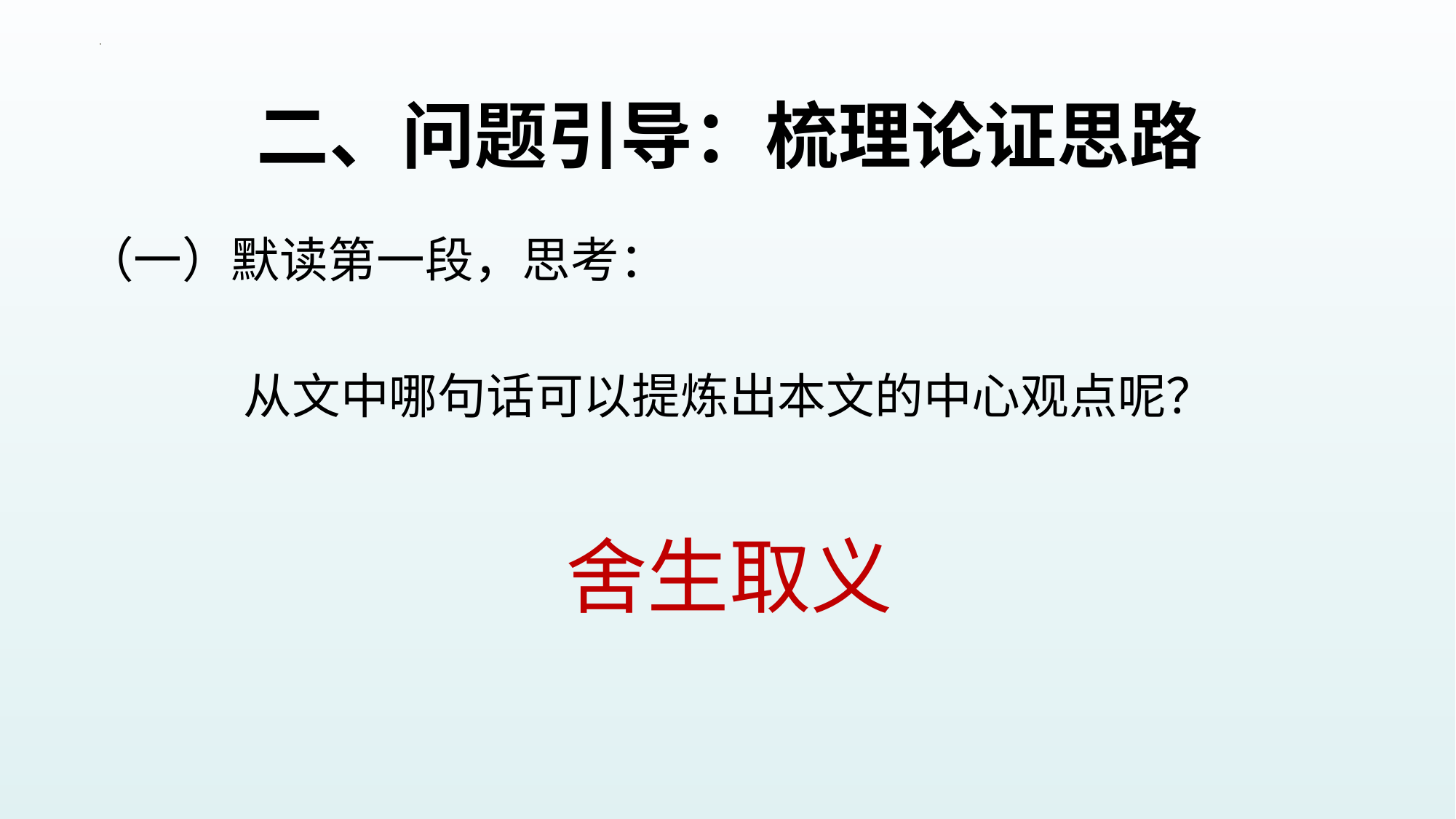

# 二、问题引导：梳理论证思路
（一）默读第一段，思考：

从文中哪句话可以提炼出本文的中心观点呢？

舍生取义